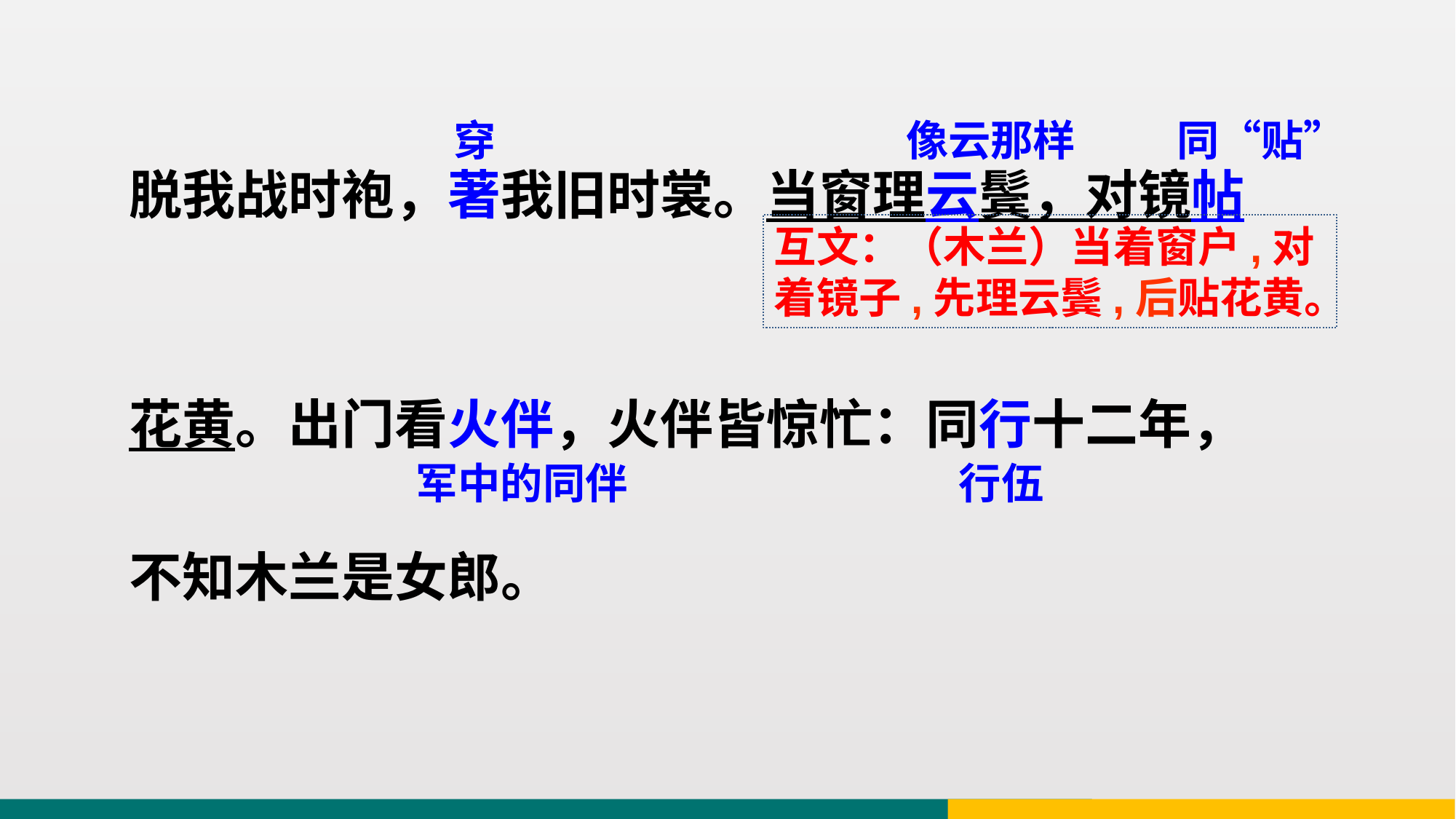

像云那样
穿
同“贴”
脱我战时袍，著我旧时裳。当窗理云鬓，对镜帖

花黄。出门看火伴，火伴皆惊忙：同行十二年，

不知木兰是女郎。
互文：（木兰）当着窗户,对着镜子,先理云鬓,后贴花黄。
军中的同伴
行伍